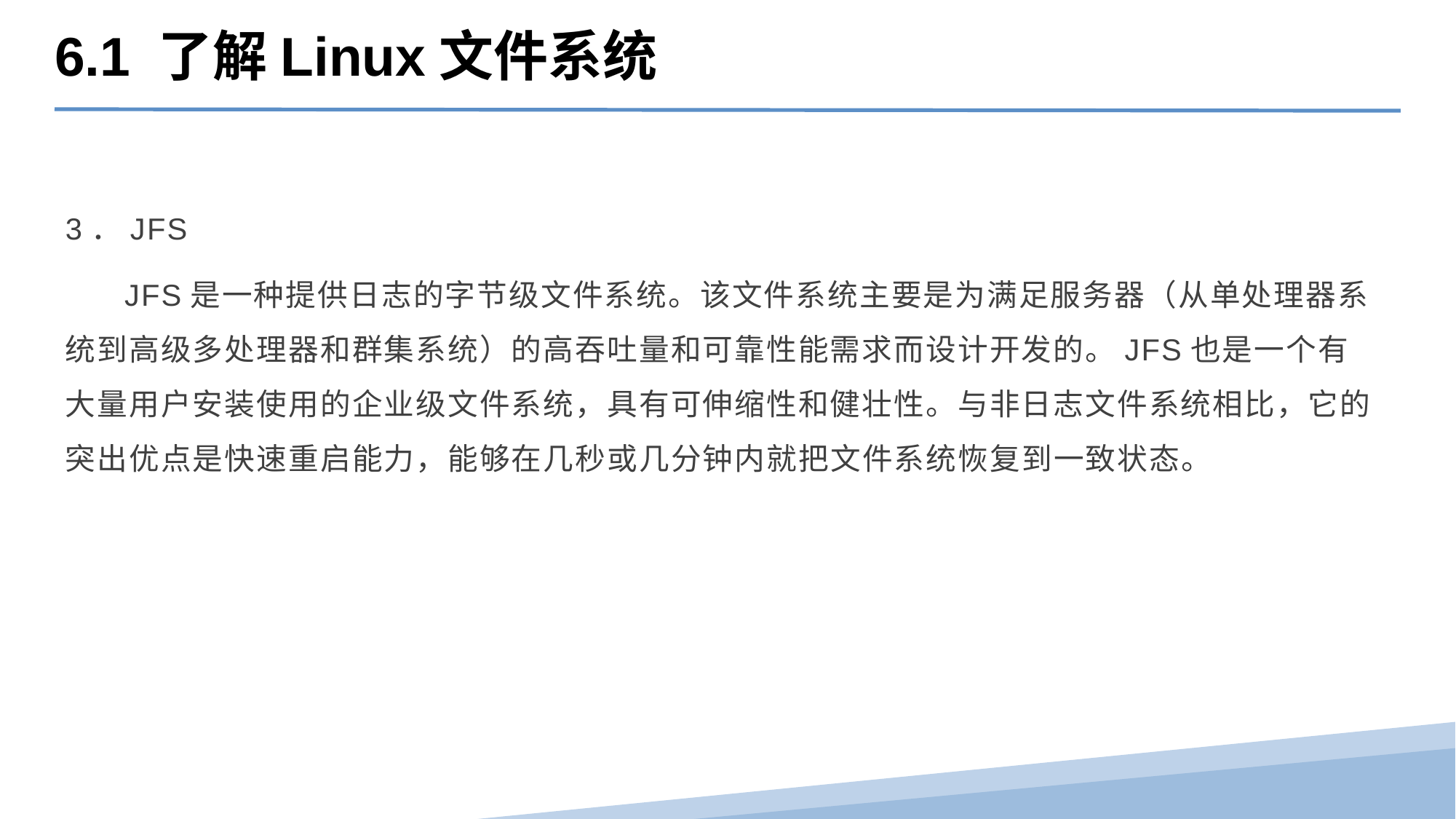

6.1 了解Linux文件系统
3．JFS
      JFS是一种提供日志的字节级文件系统。该文件系统主要是为满足服务器（从单处理器系统到高级多处理器和群集系统）的高吞吐量和可靠性能需求而设计开发的。JFS也是一个有大量用户安装使用的企业级文件系统，具有可伸缩性和健壮性。与非日志文件系统相比，它的突出优点是快速重启能力，能够在几秒或几分钟内就把文件系统恢复到一致状态。